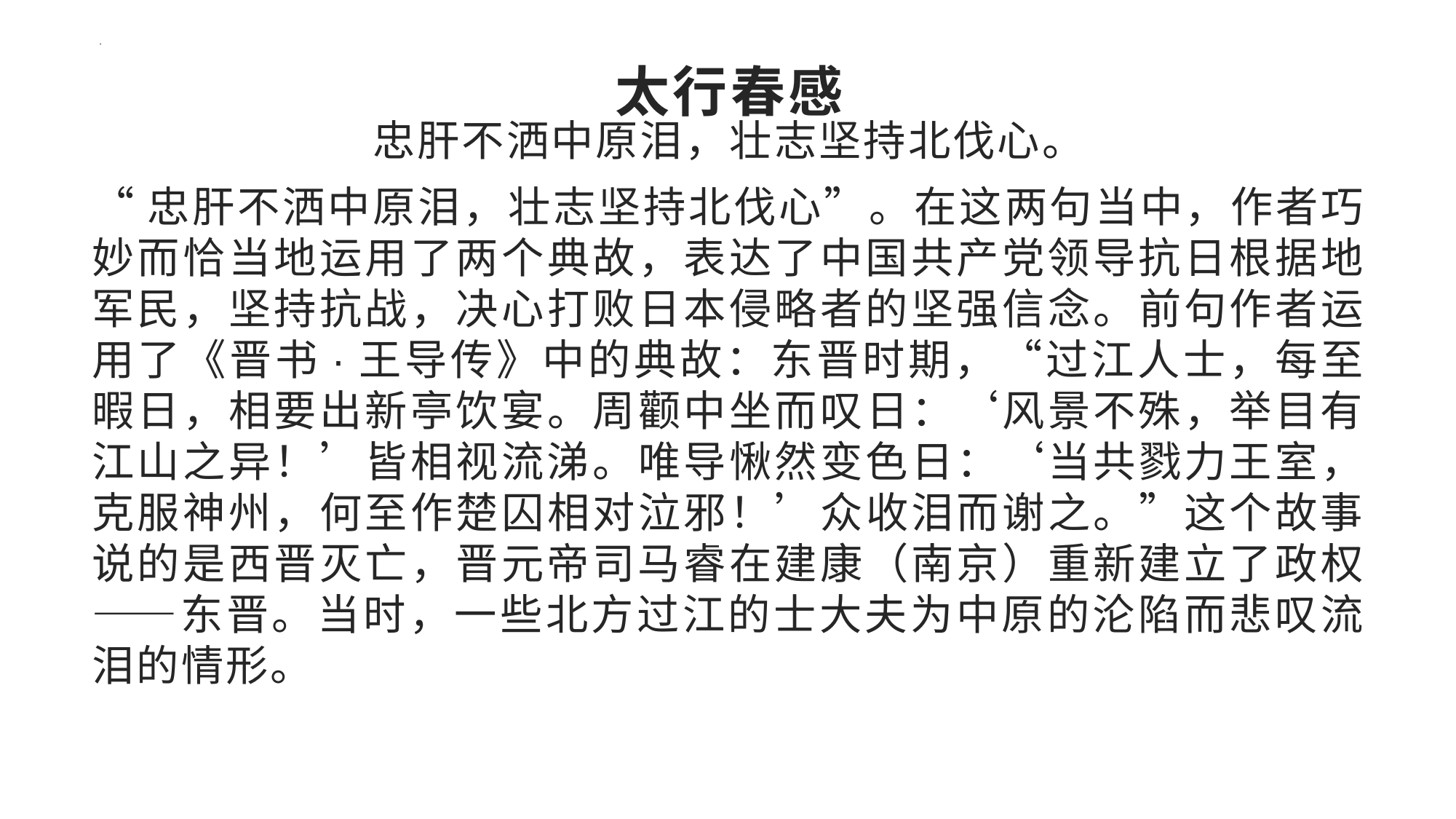

# 太行春感
忠肝不洒中原泪，壮志坚持北伐心。
“忠肝不洒中原泪，壮志坚持北伐心”。在这两句当中，作者巧妙而恰当地运用了两个典故，表达了中国共产党领导抗日根据地军民，坚持抗战，决心打败日本侵略者的坚强信念。前句作者运用了《晋书·王导传》中的典故：东晋时期，“过江人士，每至暇日，相要出新亭饮宴。周颧中坐而叹日：‘风景不殊，举目有江山之异！’皆相视流涕。唯导愀然变色日：‘当共戮力王室，克服神州，何至作楚囚相对泣邪！’众收泪而谢之。”这个故事说的是西晋灭亡，晋元帝司马睿在建康（南京）重新建立了政权——东晋。当时，一些北方过江的士大夫为中原的沦陷而悲叹流泪的情形。